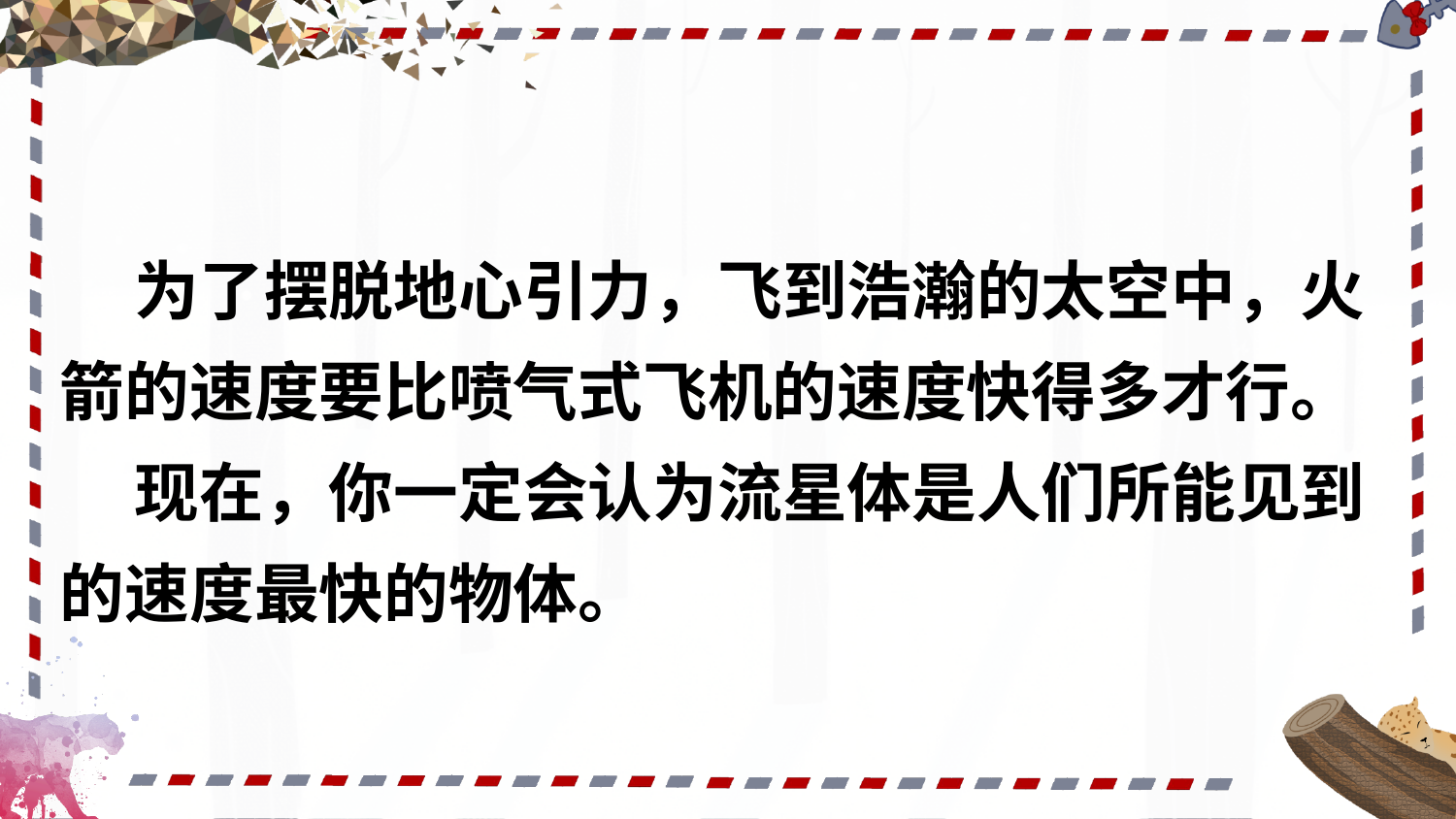

为了摆脱地心引力，飞到浩瀚的太空中，火箭的速度要比喷气式飞机的速度快得多才行。
    现在，你一定会认为流星体是人们所能见到的速度最快的物体。